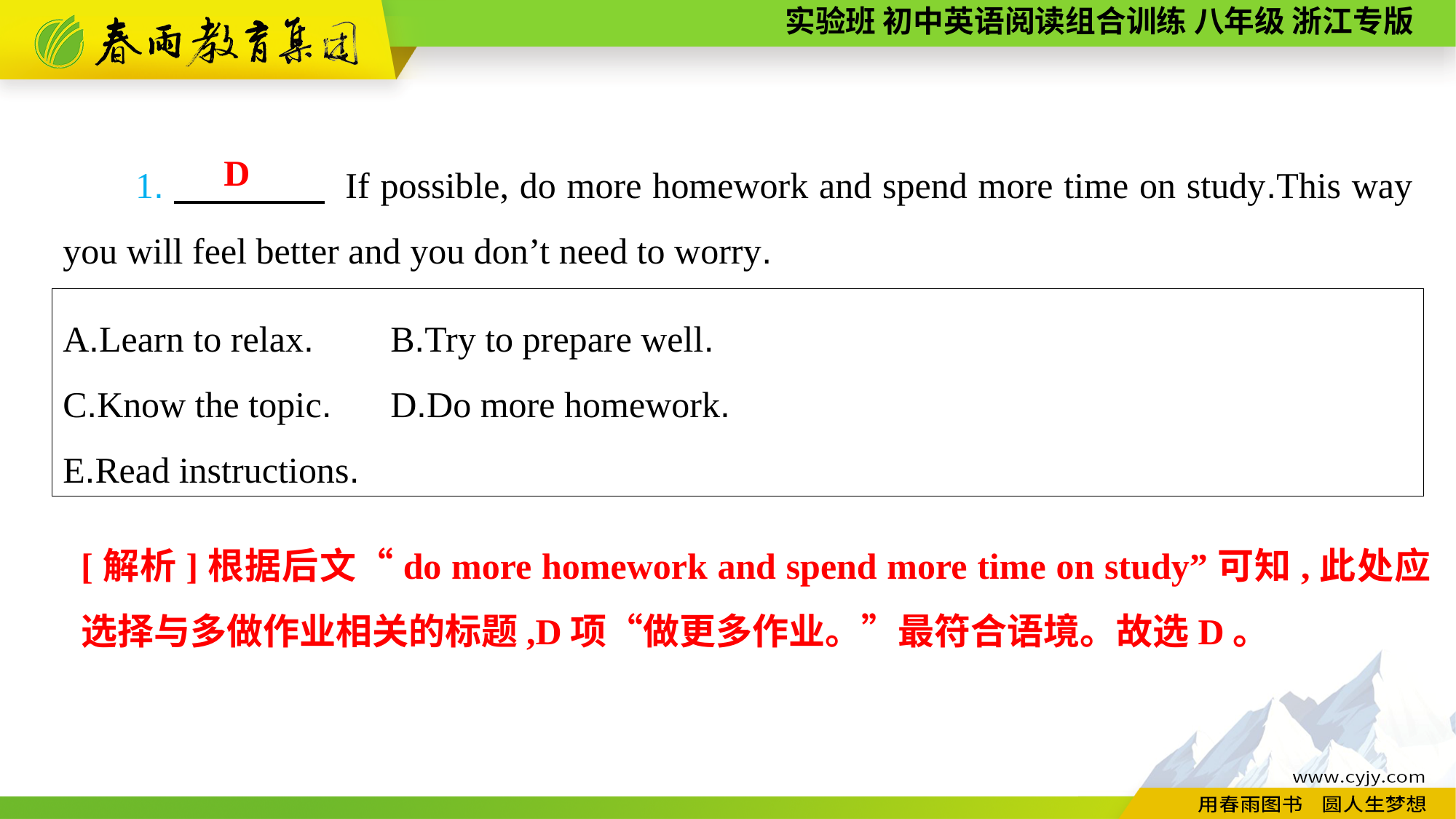

1.　　　　 If possible, do more homework and spend more time on study.This way you will feel better and you don’t need to worry.
 D
A.Learn to relax.	B.Try to prepare well.
C.Know the topic.	D.Do more homework.
E.Read instructions.
[解析]根据后文“do more homework and spend more time on study”可知,此处应选择与多做作业相关的标题,D项“做更多作业。”最符合语境。故选D。